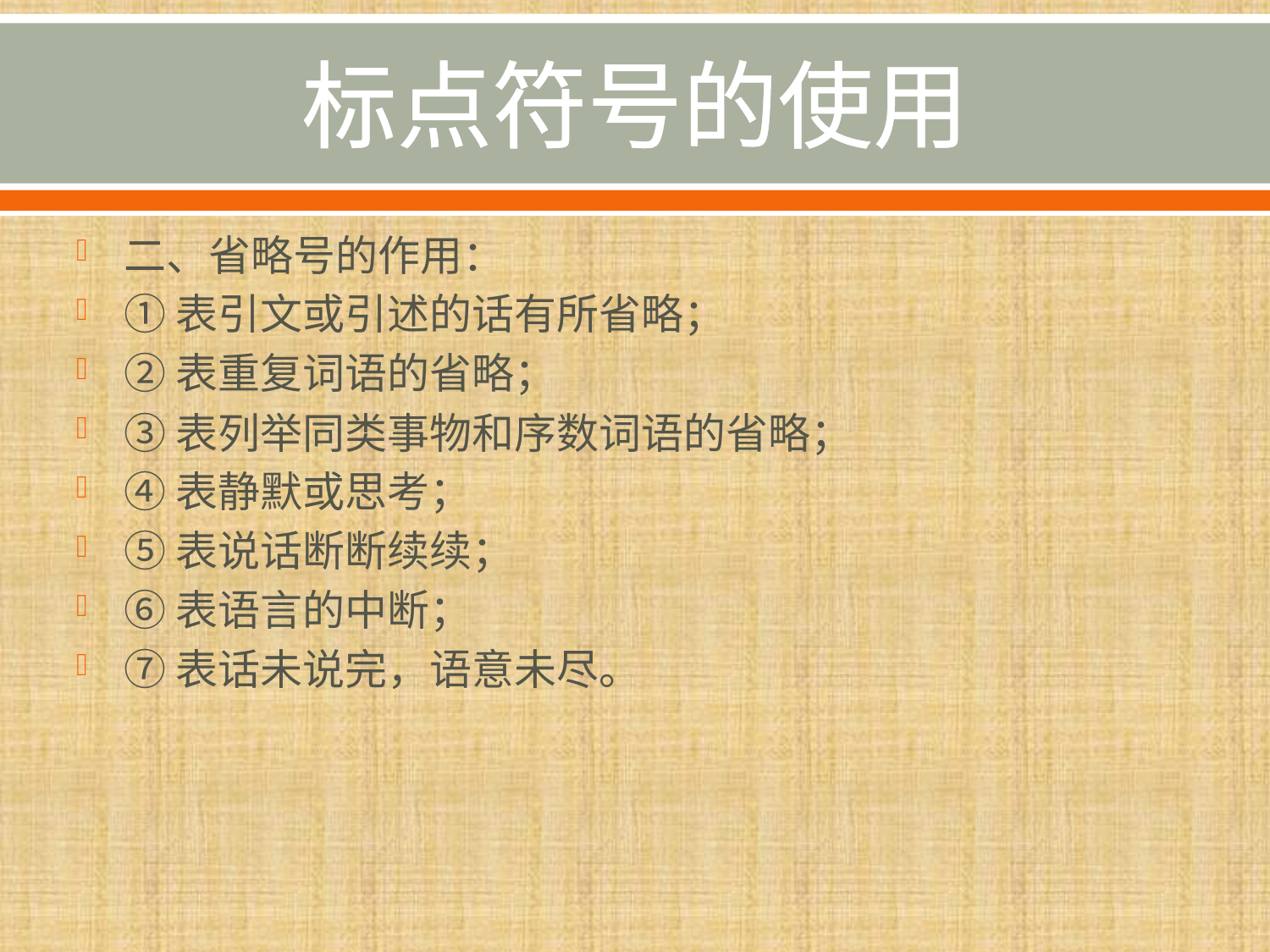

# 标点符号的使用
二、省略号的作用：
①表引文或引述的话有所省略；
②表重复词语的省略；
③表列举同类事物和序数词语的省略；
④表静默或思考；
⑤表说话断断续续；
⑥表语言的中断；
⑦表话未说完，语意未尽。